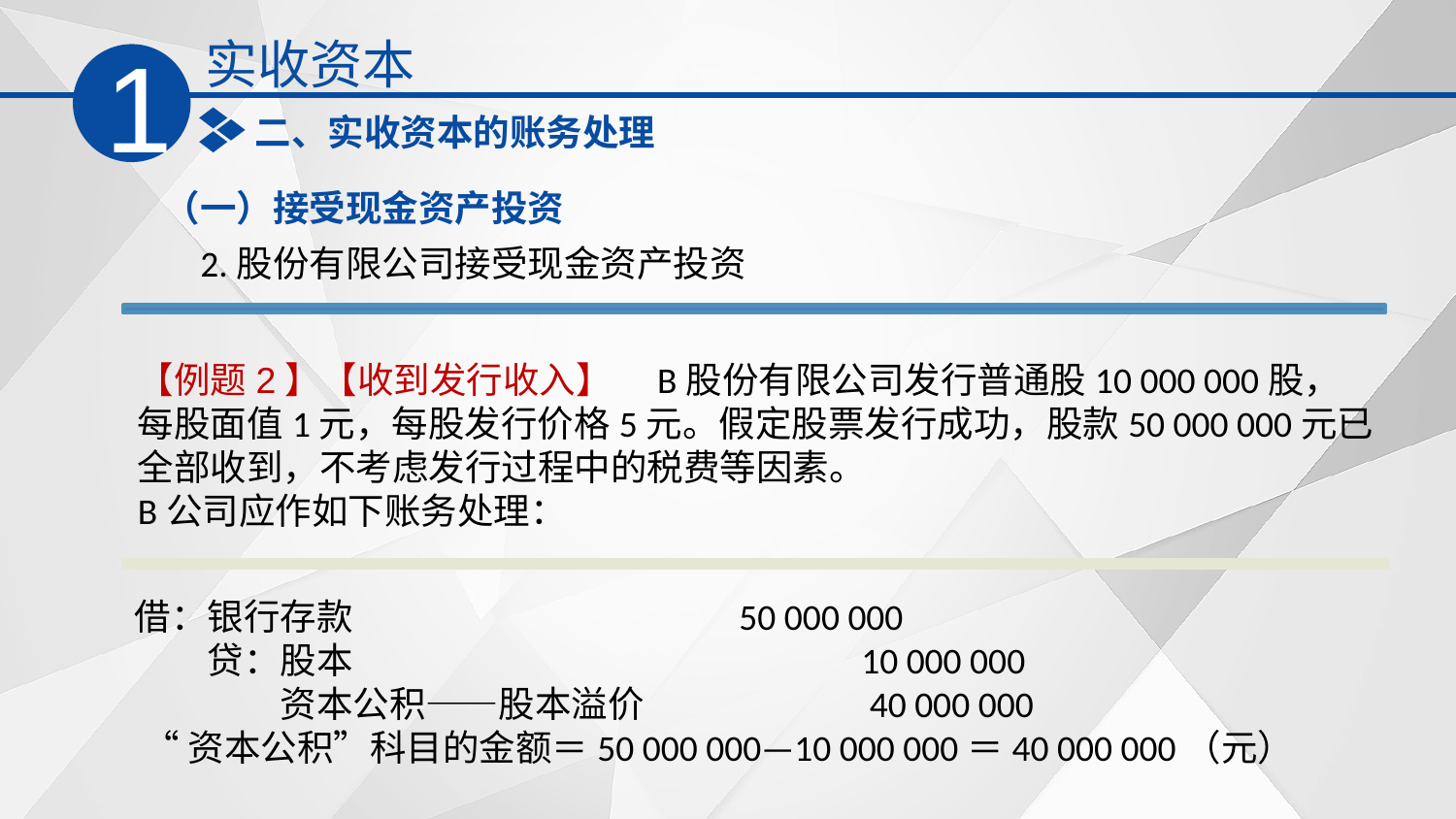

实收资本
1

二、实收资本的账务处理

（一）接受现金资产投资
2.股份有限公司接受现金资产投资

【例题2】【收到发行收入】　B股份有限公司发行普通股10 000 000股，每股面值1元，每股发行价格5元。假定股票发行成功，股款50 000 000元已全部收到，不考虑发行过程中的税费等因素。
B公司应作如下账务处理：

借：银行存款　　　　　　　　      　50 000 000
　　贷：股本　　　　　　　　　　　            10 000 000
　　　　资本公积——股本溢价　            　 　40 000 000
 “资本公积”科目的金额＝50 000 000—10 000 000＝40 000 000（元）